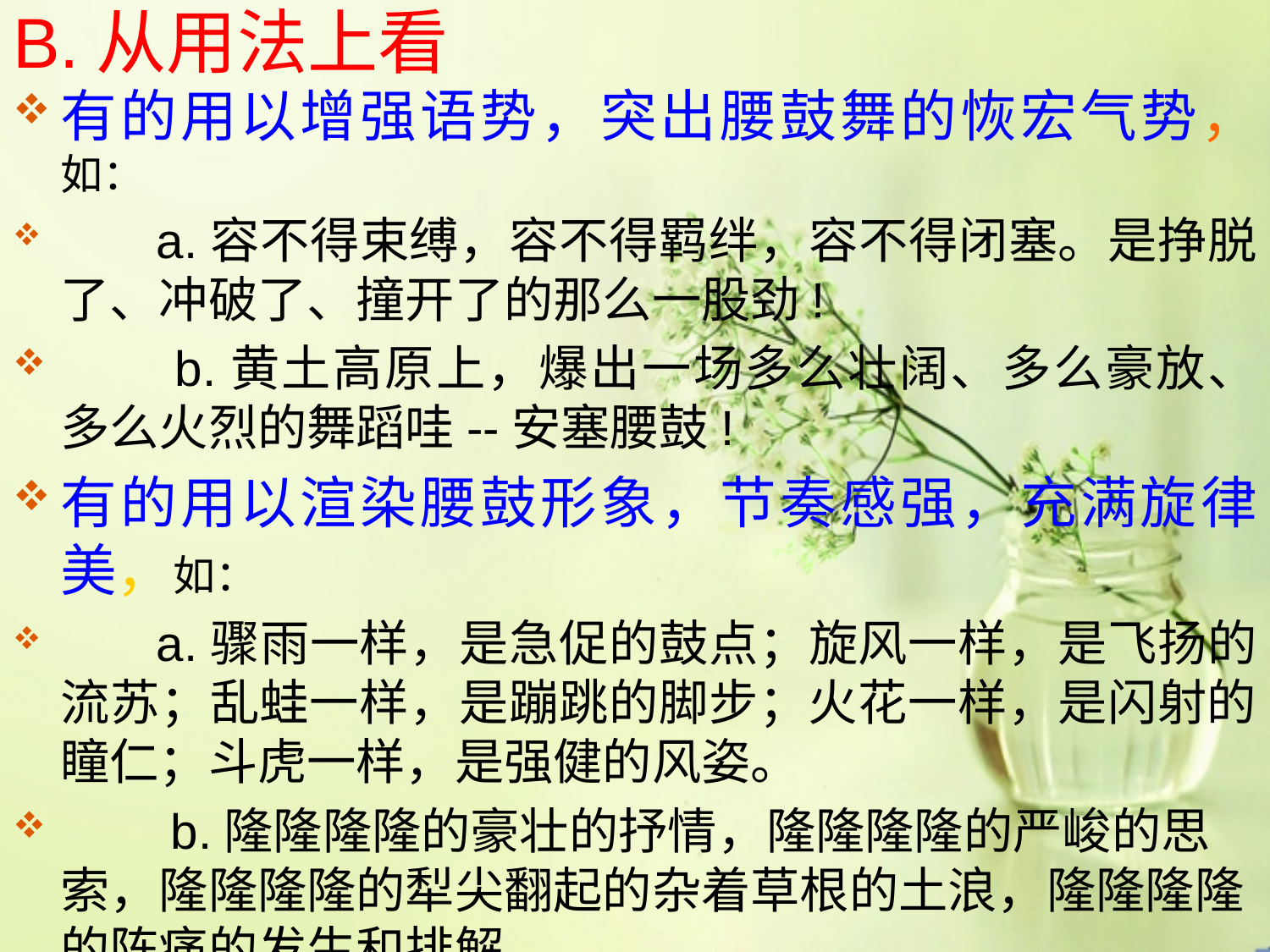

# B.从用法上看
有的用以增强语势，突出腰鼓舞的恢宏气势，如：
　　a.容不得束缚，容不得羁绊，容不得闭塞。是挣脱了、冲破了、撞开了的那么一股劲!
　　b.黄土高原上，爆出一场多么壮阔、多么豪放、多么火烈的舞蹈哇--安塞腰鼓!
有的用以渲染腰鼓形象，节奏感强，充满旋律美，如：
　　a.骤雨一样，是急促的鼓点；旋风一样，是飞扬的流苏；乱蛙一样，是蹦跳的脚步；火花一样，是闪射的瞳仁；斗虎一样，是强健的风姿。
　　b.隆隆隆隆的豪壮的抒情，隆隆隆隆的严峻的思索，隆隆隆隆的犁尖翻起的杂着草根的土浪，隆隆隆隆的阵痛的发生和排解 。